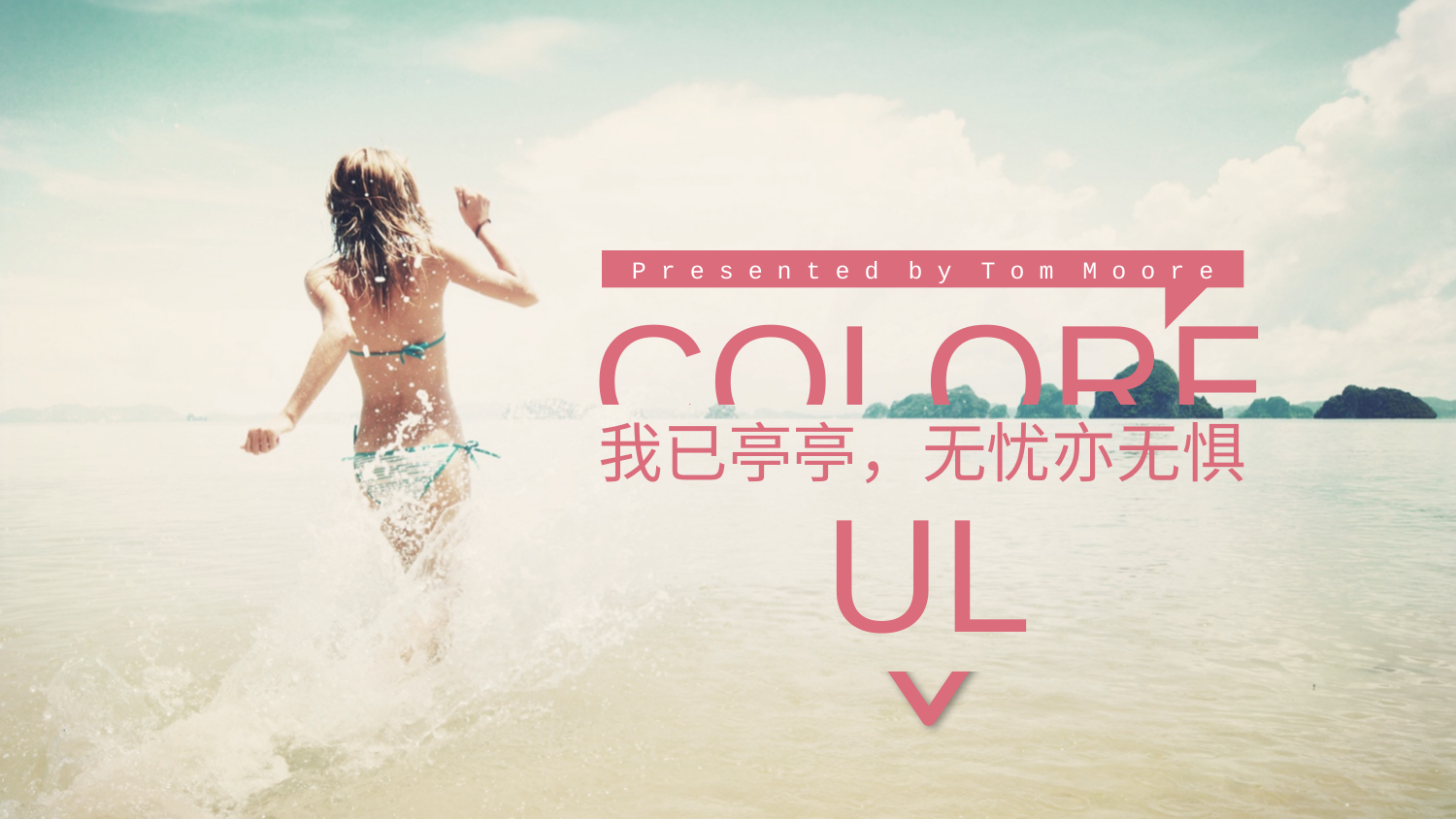

P r e s e n t e d  b y  T o m  M o o r e

COLORFUL
我已亭亭，无忧亦无惧
DAYS